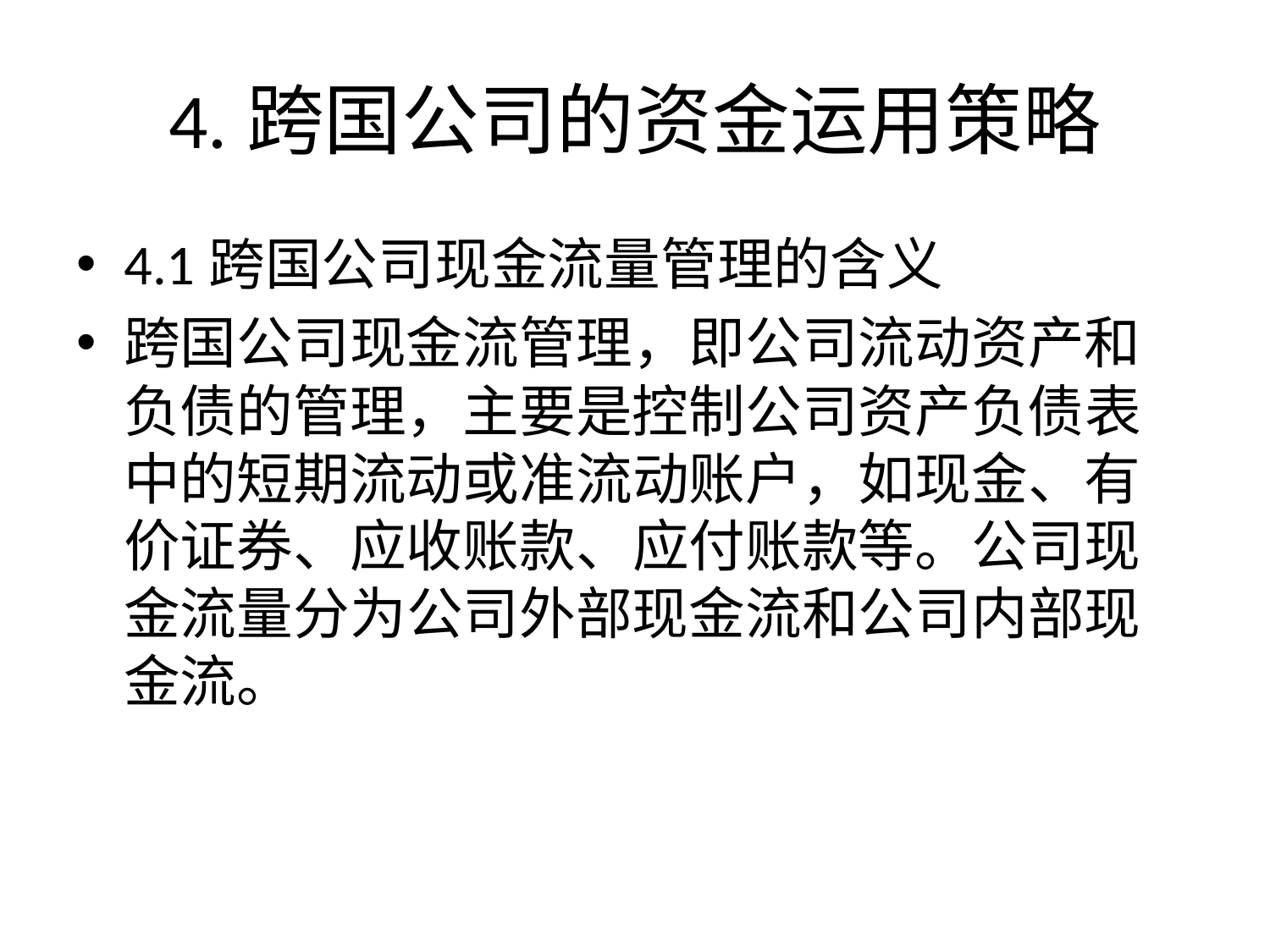

# 4.跨国公司的资金运用策略
4.1跨国公司现金流量管理的含义
跨国公司现金流管理，即公司流动资产和负债的管理，主要是控制公司资产负债表中的短期流动或准流动账户，如现金、有价证券、应收账款、应付账款等。公司现金流量分为公司外部现金流和公司内部现金流。